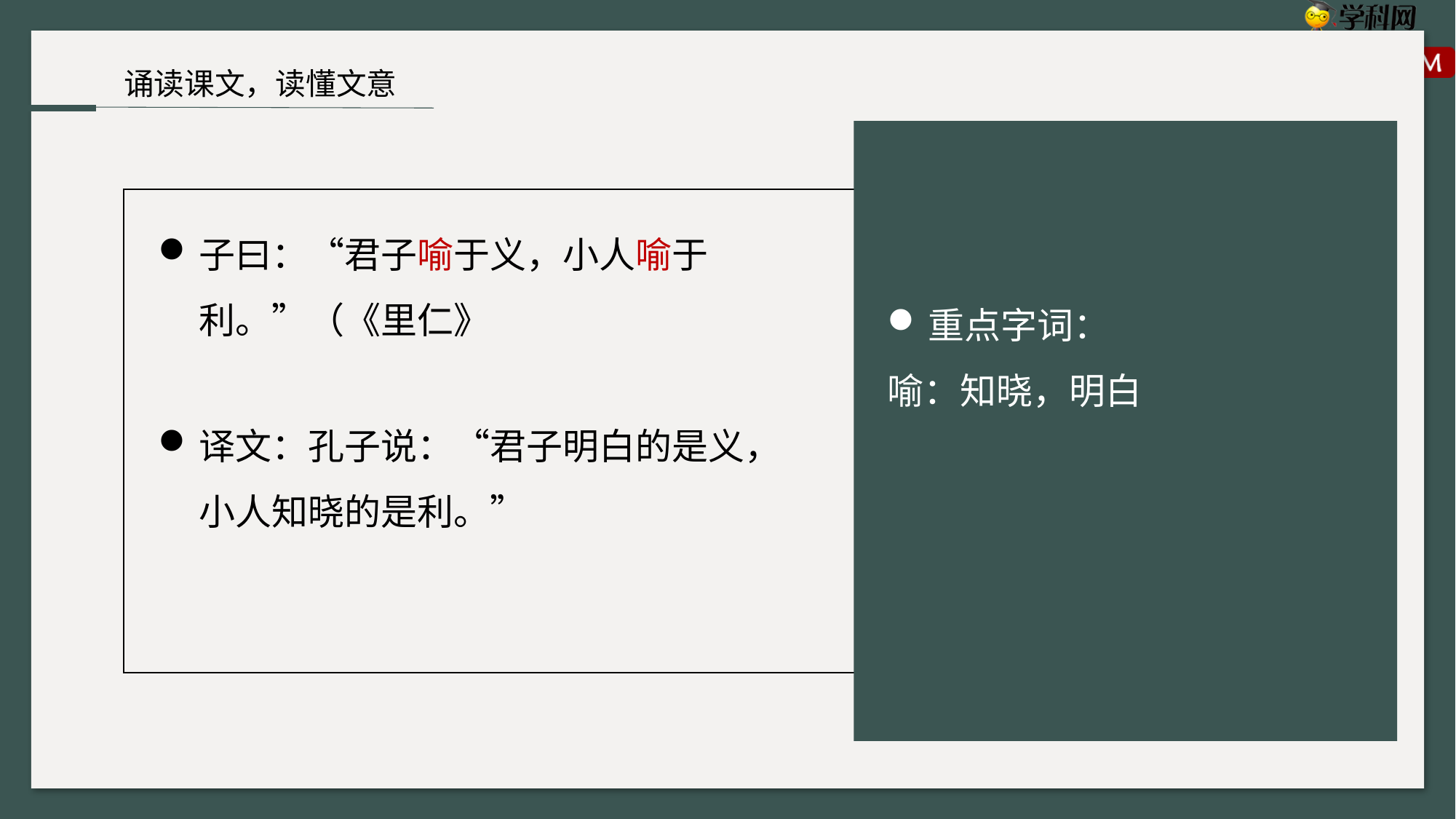

诵读课文，读懂文意

子曰：“君子喻于义，小人喻于利。”（《里仁》

重点字词：
喻：知晓，明白
译文：孔子说：“君子明白的是义，小人知晓的是利。”